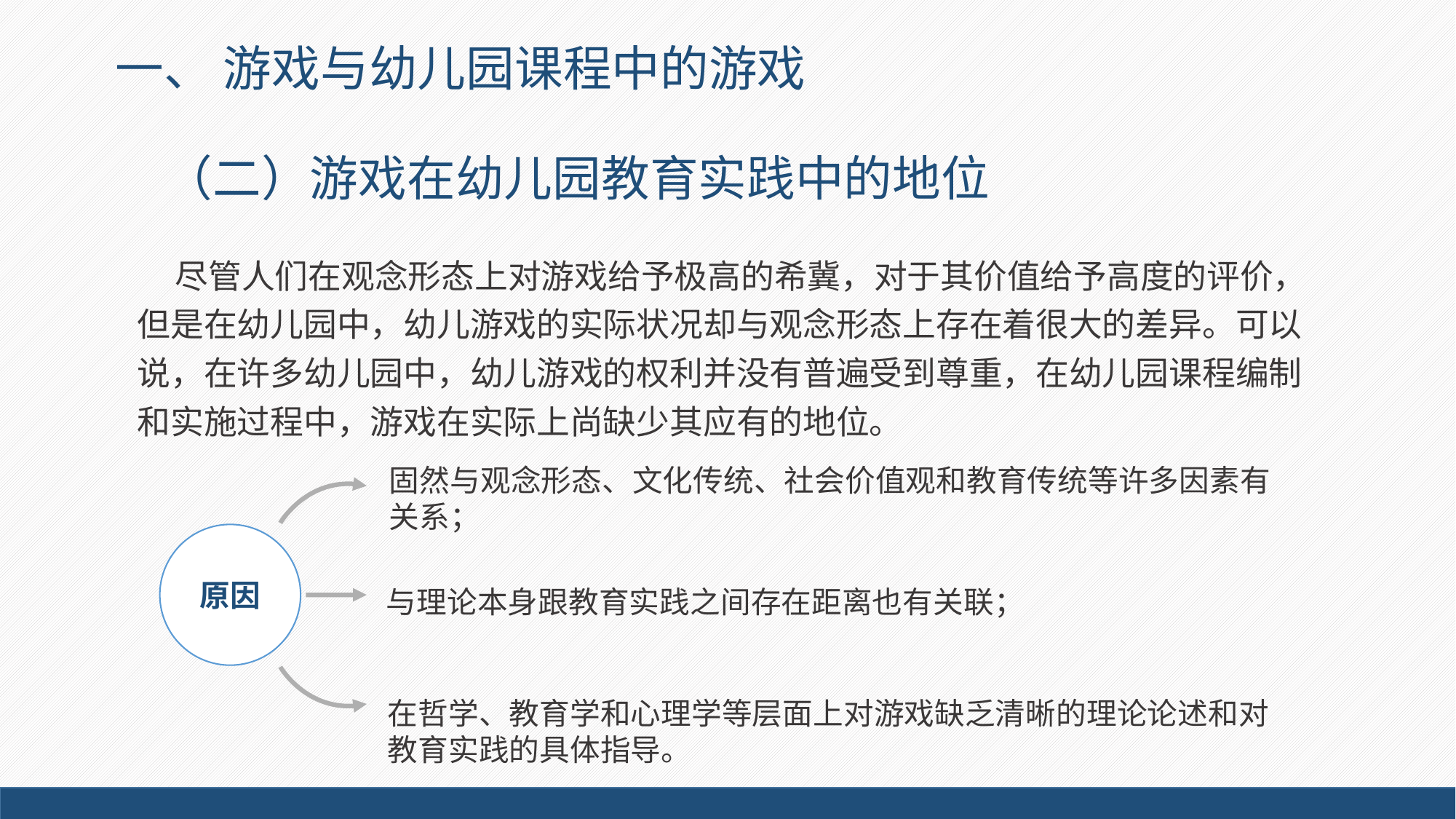

一、 游戏与幼儿园课程中的游戏
# （二）游戏在幼儿园教育实践中的地位
    尽管人们在观念形态上对游戏给予极高的希冀，对于其价值给予高度的评价，但是在幼儿园中，幼儿游戏的实际状况却与观念形态上存在着很大的差异。可以说，在许多幼儿园中，幼儿游戏的权利并没有普遍受到尊重，在幼儿园课程编制和实施过程中，游戏在实际上尚缺少其应有的地位。
固然与观念形态、文化传统、社会价值观和教育传统等许多因素有关系；

原因
与理论本身跟教育实践之间存在距离也有关联；

在哲学、教育学和心理学等层面上对游戏缺乏清晰的理论论述和对教育实践的具体指导。